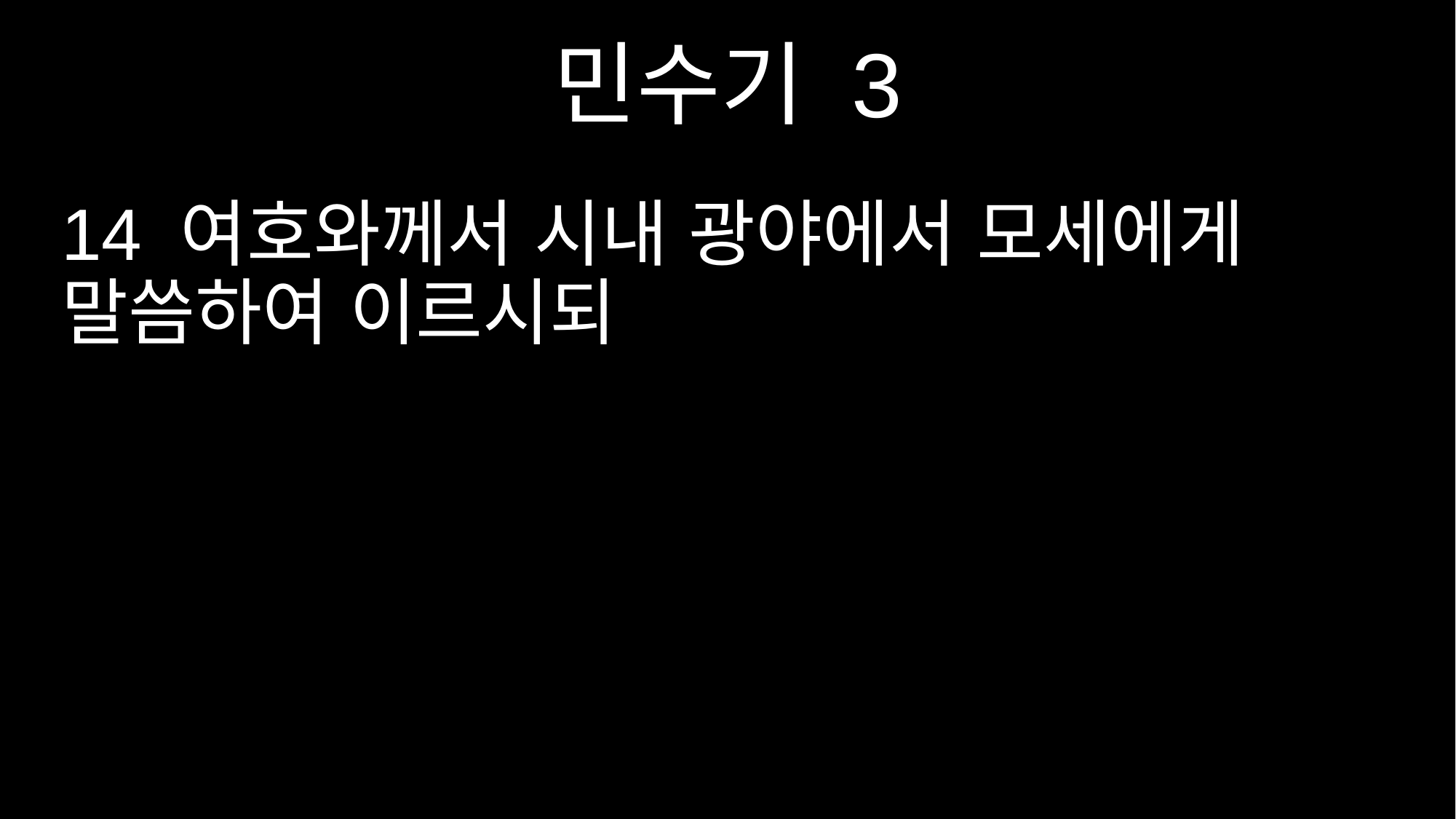

민수기 3
14 여호와께서 시내 광야에서 모세에게 말씀하여 이르시되